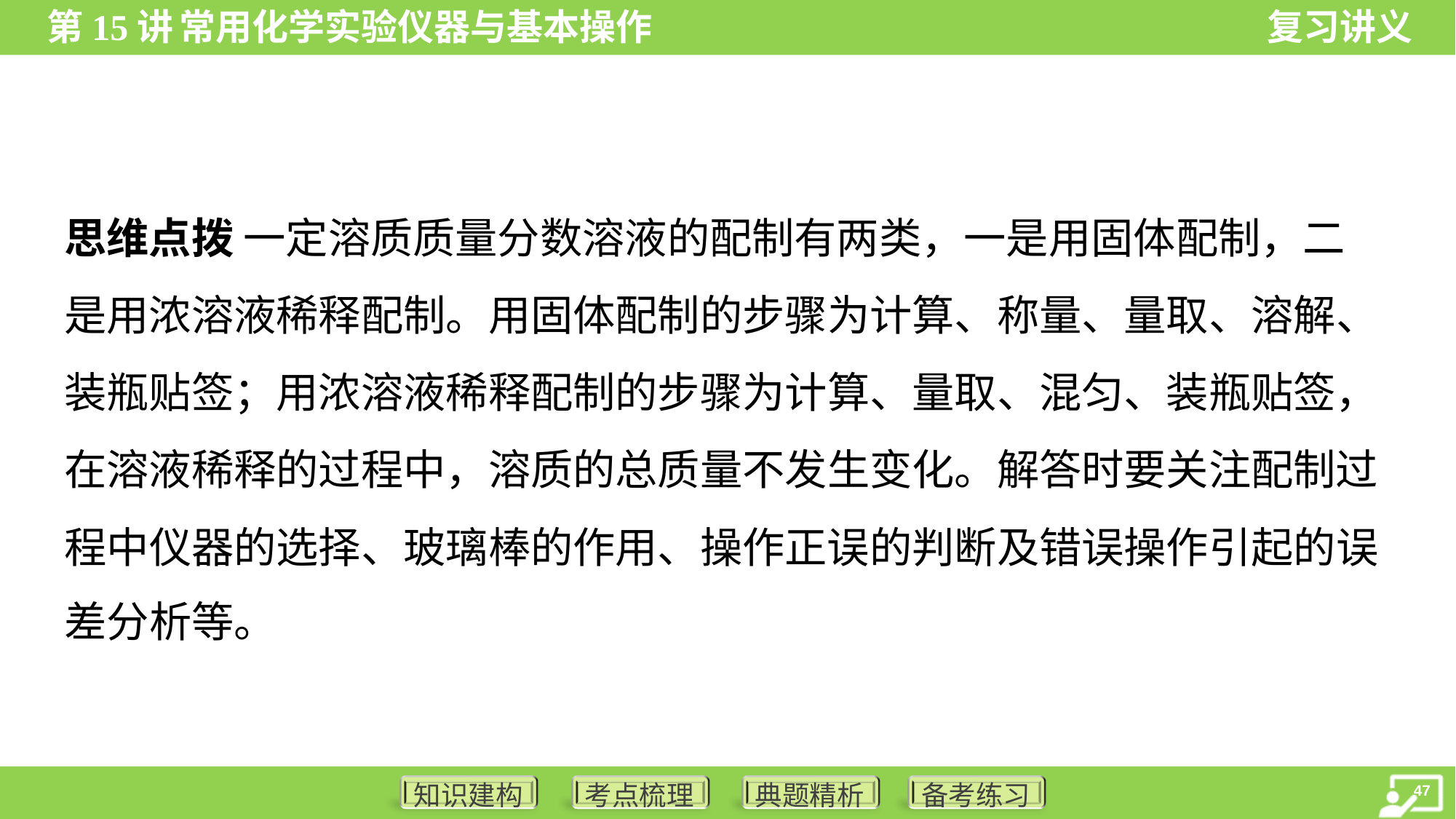

思维点拨 一定溶质质量分数溶液的配制有两类，一是用固体配制，二
是用浓溶液稀释配制。用固体配制的步骤为计算、称量、量取、溶解、
装瓶贴签；用浓溶液稀释配制的步骤为计算、量取、混匀、装瓶贴签，
在溶液稀释的过程中，溶质的总质量不发生变化。解答时要关注配制过
程中仪器的选择、玻璃棒的作用、操作正误的判断及错误操作引起的误
差分析等。